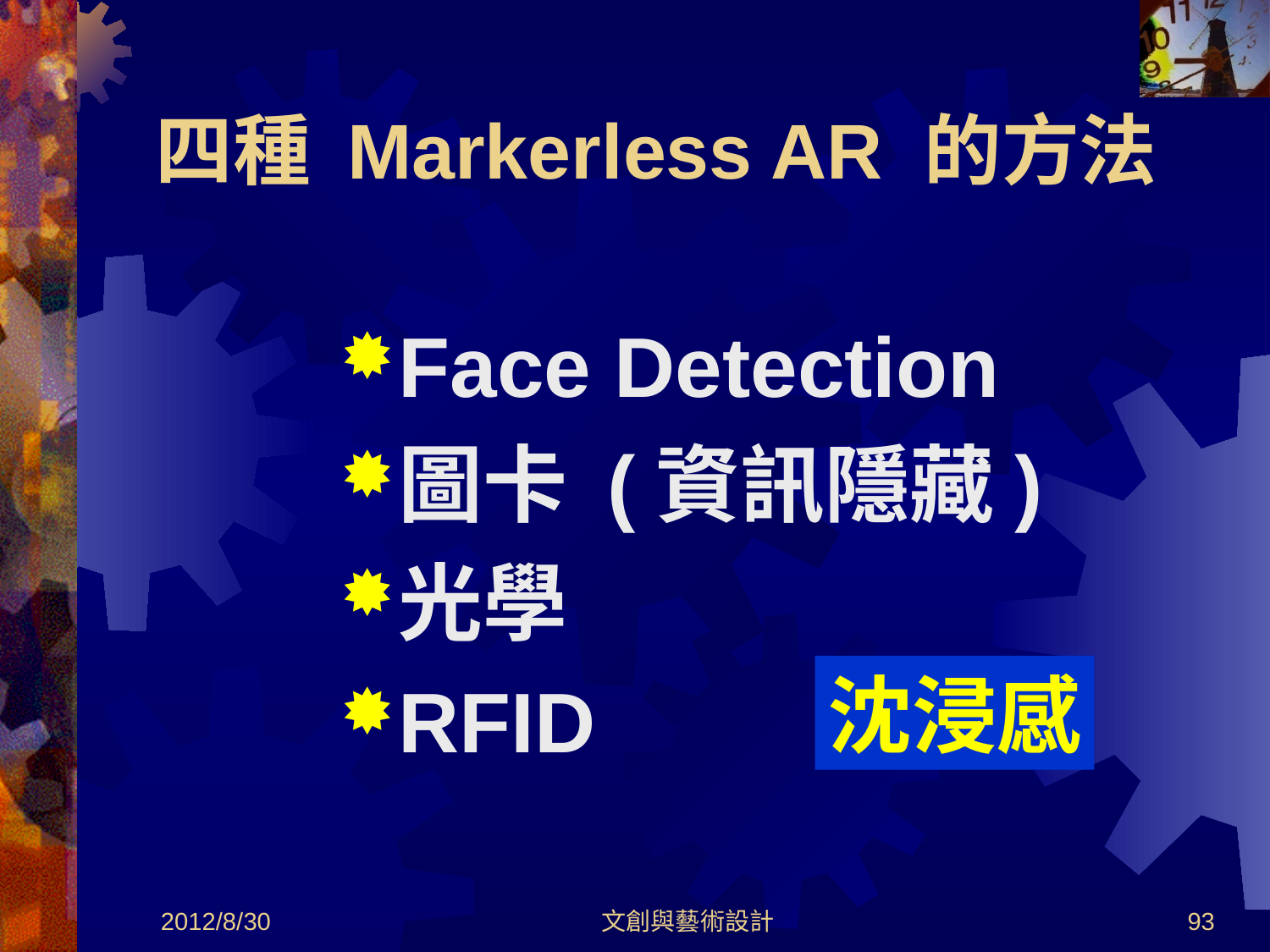

# 四種 Markerless AR 的方法
Face Detection
圖卡 (資訊隱藏)
光學
RFID
沈浸感
2012/8/30
文創與藝術設計
93